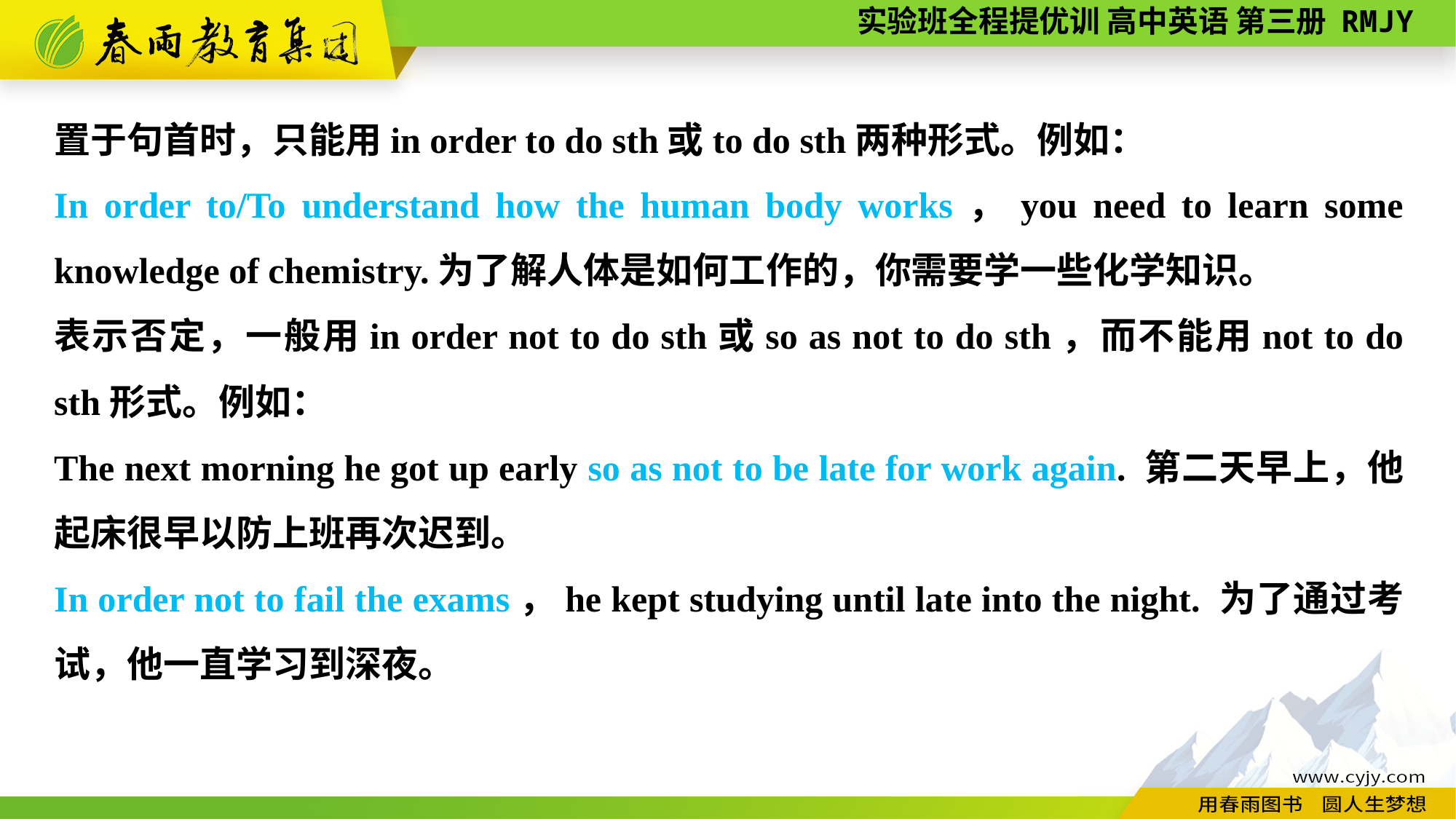

置于句首时，只能用in order to do sth或to do sth两种形式。例如：
In order to/To understand how the human body works，you need to learn some knowledge of chemistry.为了解人体是如何工作的，你需要学一些化学知识。
表示否定，一般用in order not to do sth或so as not to do sth，而不能用not to do sth形式。例如：
The next morning he got up early so as not to be late for work again. 第二天早上，他起床很早以防上班再次迟到。
In order not to fail the exams，he kept studying until late into the night. 为了通过考试，他一直学习到深夜。